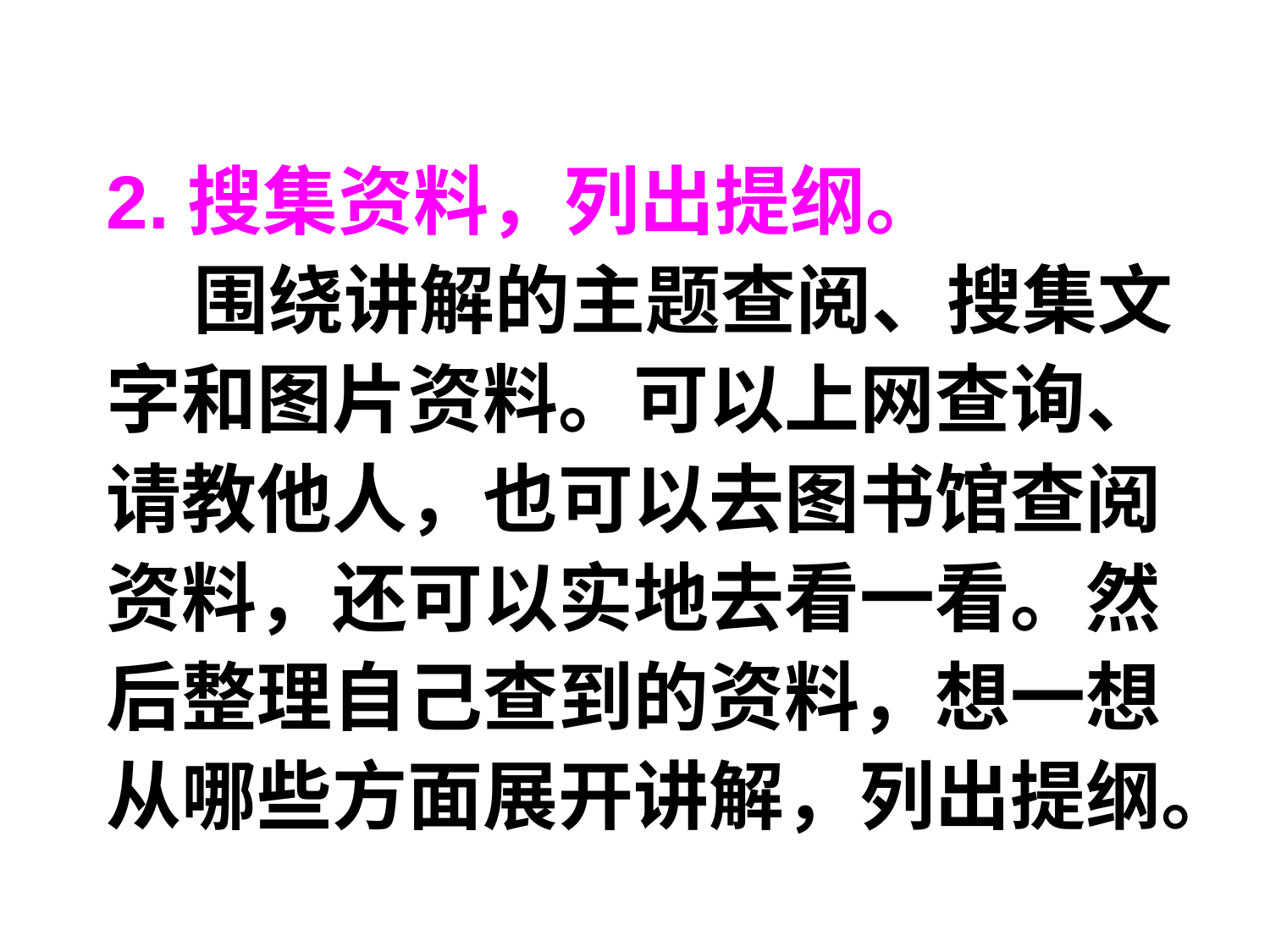

2.搜集资料，列出提纲。
    围绕讲解的主题查阅、搜集文字和图片资料。可以上网查询、请教他人，也可以去图书馆查阅资料，还可以实地去看一看。然后整理自己查到的资料，想一想从哪些方面展开讲解，列出提纲。